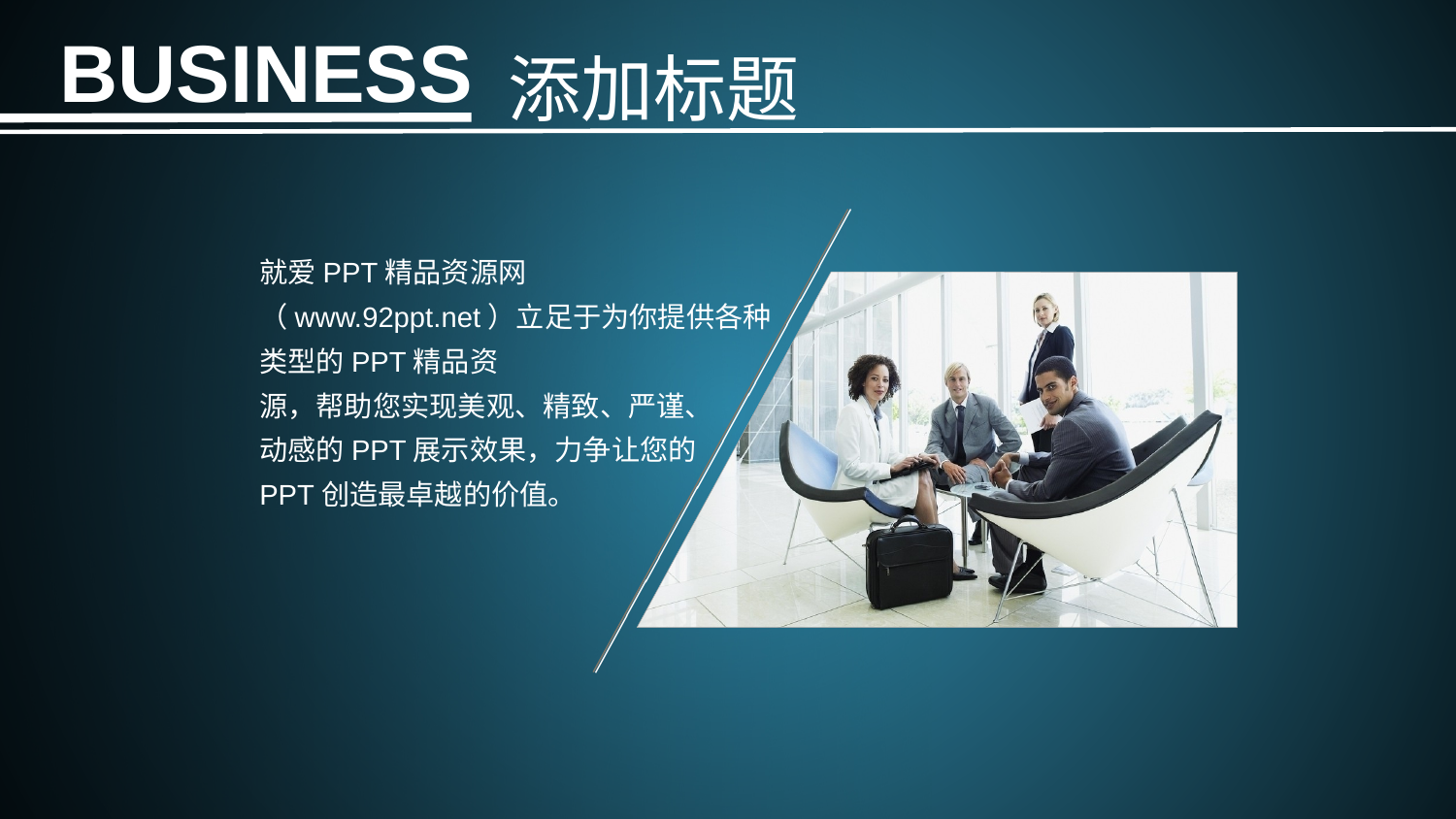

添加标题
就爱PPT精品资源网（www.92ppt.net）立足于为你提供各种类型的PPT精品资
源，帮助您实现美观、精致、严谨、
动感的PPT展示效果，力争让您的
PPT创造最卓越的价值。